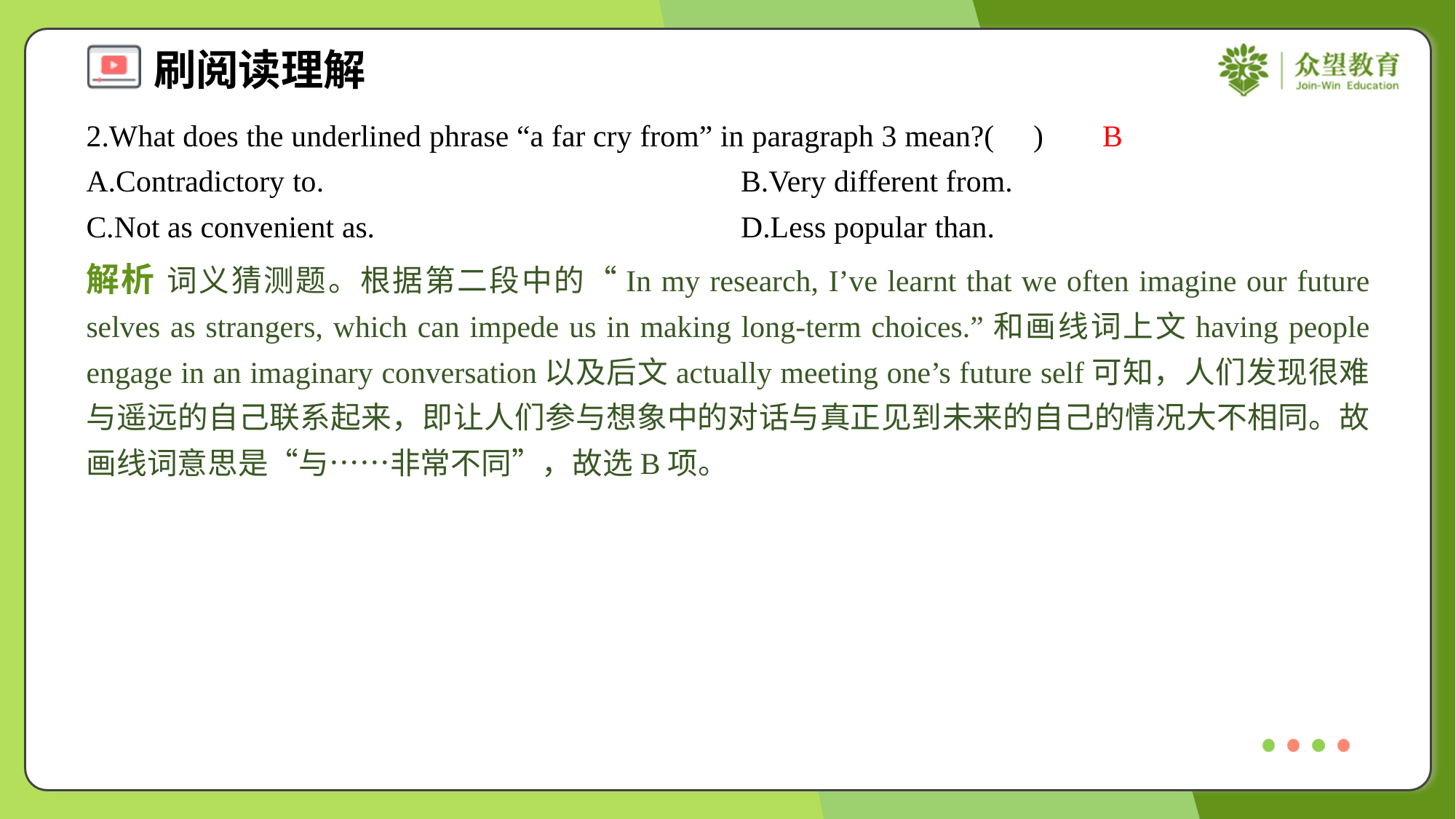

2.What does the underlined phrase “a far cry from” in paragraph 3 mean?(     )
B
A.Contradictory to.	B.Very different from.
C.Not as convenient as.	D.Less popular than.
解析 词义猜测题。根据第二段中的“In my research, I’ve learnt that we often imagine our future selves as strangers, which can impede us in making long-term choices.”和画线词上文having people engage in an imaginary conversation以及后文actually meeting one’s future self可知，人们发现很难与遥远的自己联系起来，即让人们参与想象中的对话与真正见到未来的自己的情况大不相同。故画线词意思是“与……非常不同”，故选B项。